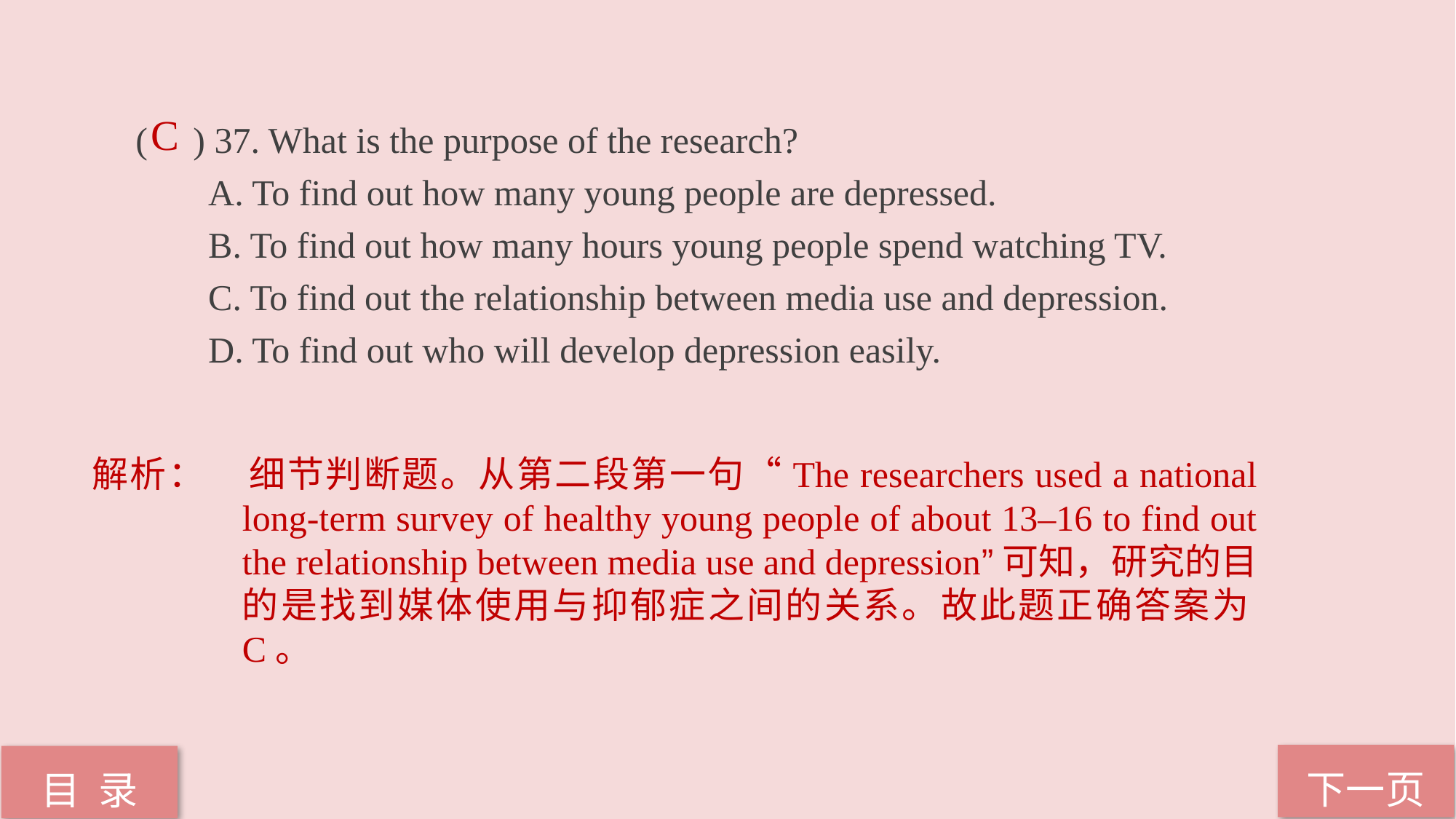

(     ) 37. What is the purpose of the research?
        A. To find out how many young people are depressed.
        B. To find out how many hours young people spend watching TV.
        C. To find out the relationship between media use and depression.
        D. To find out who will develop depression easily.
C
解析：	细节判断题。从第二段第一句“The researchers used a national long-term survey of healthy young people of about 13–16 to find out the relationship between media use and depression”可知，研究的目的是找到媒体使用与抑郁症之间的关系。故此题正确答案为C。